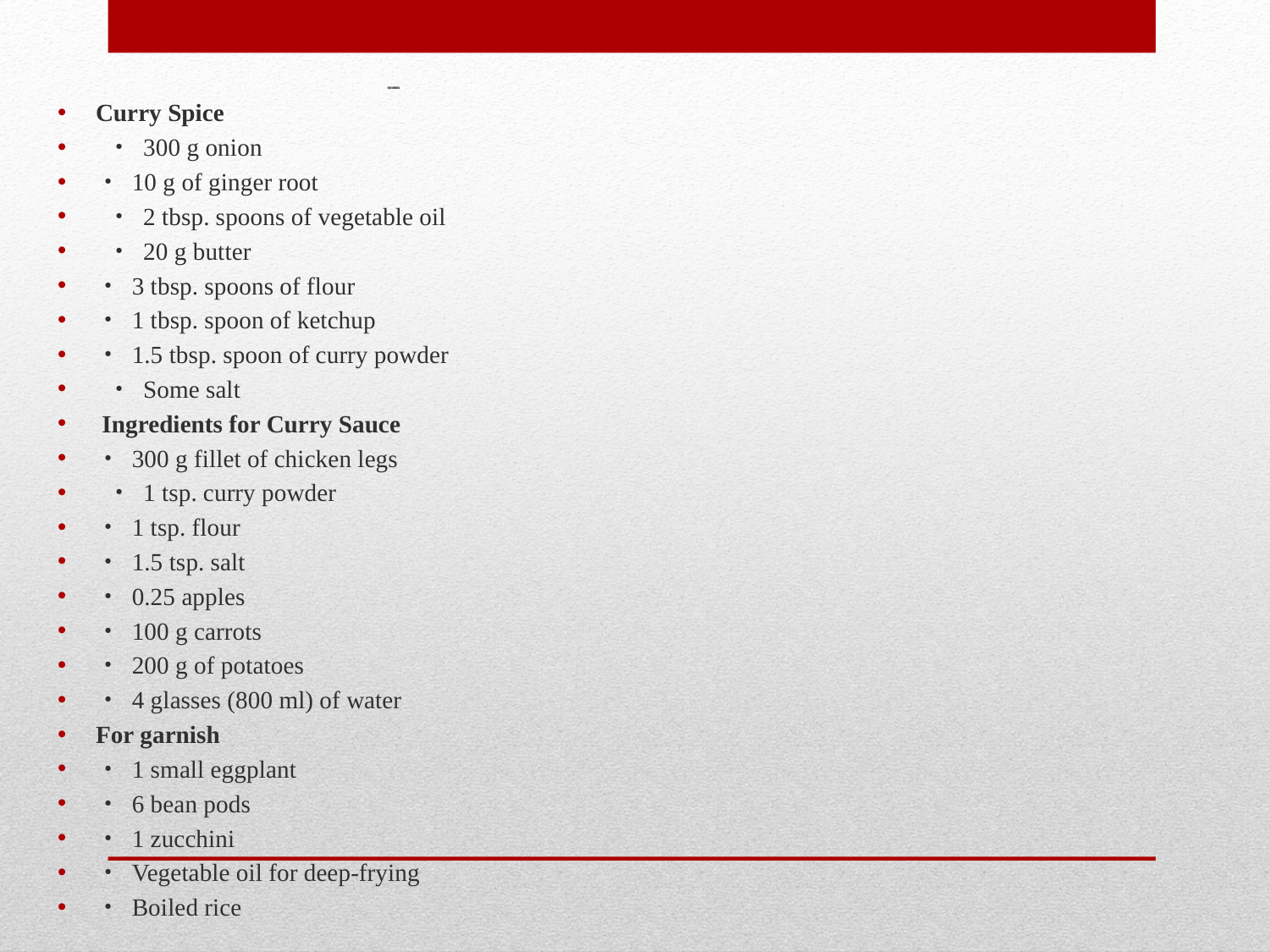

# Ingredients
Curry Spice
 ・ 300 g onion
・ 10 g of ginger root
 ・ 2 tbsp. spoons of vegetable oil
 ・ 20 g butter
・ 3 tbsp. spoons of flour
・ 1 tbsp. spoon of ketchup
・ 1.5 tbsp. spoon of curry powder
 ・ Some salt
 Ingredients for Curry Sauce
・ 300 g fillet of chicken legs
 ・ 1 tsp. curry powder
・ 1 tsp. flour
・ 1.5 tsp. salt
・ 0.25 apples
・ 100 g carrots
・ 200 g of potatoes
・ 4 glasses (800 ml) of water
For garnish
・ 1 small eggplant
・ 6 bean pods
・ 1 zucchini
・ Vegetable oil for deep-frying
・ Boiled rice